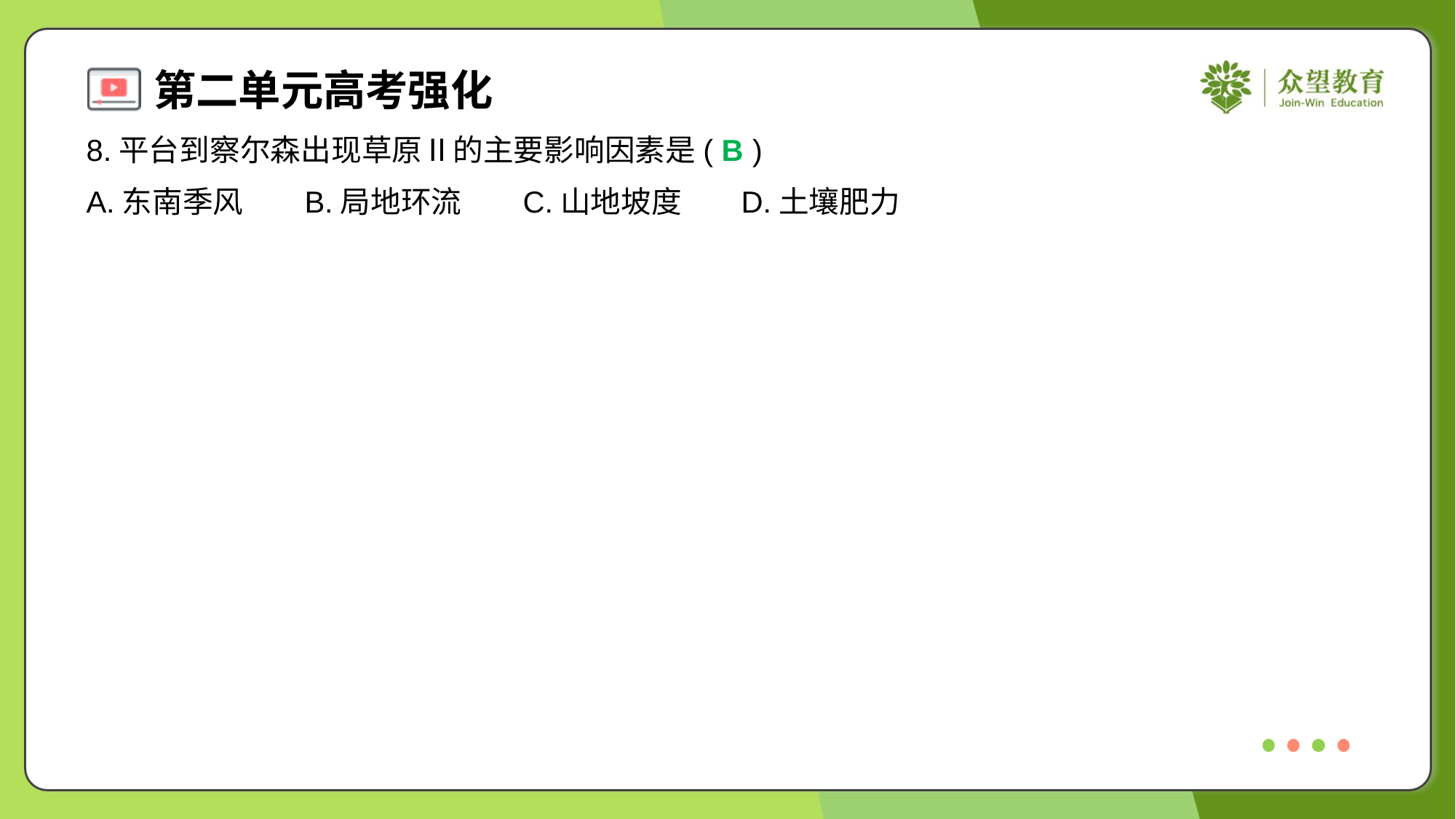

8.平台到察尔森出现草原Ⅱ的主要影响因素是(     )
B
A.东南季风	B.局地环流	C.山地坡度	D.土壤肥力